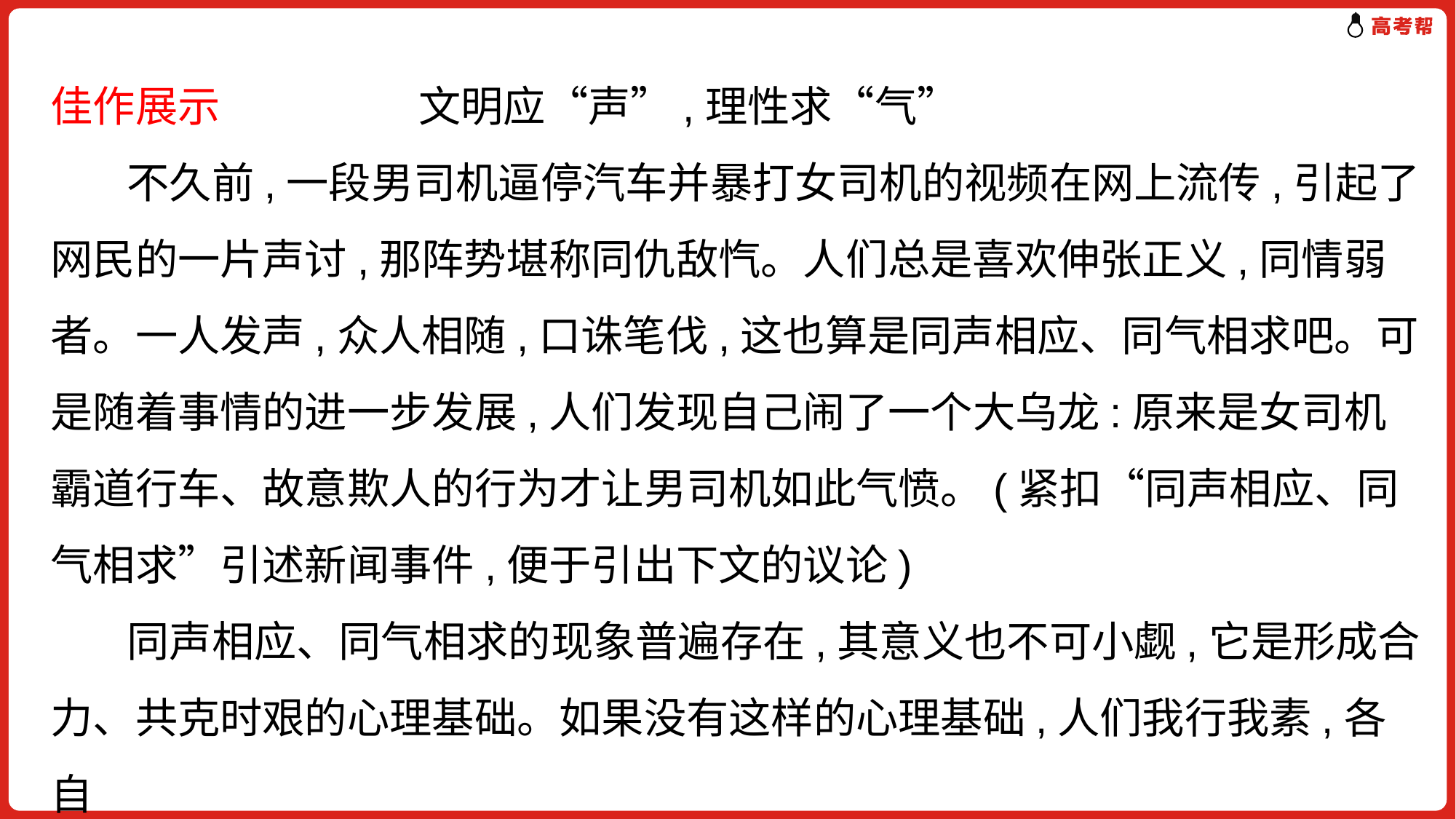

佳作展示                     文明应“声”,理性求“气”
       不久前,一段男司机逼停汽车并暴打女司机的视频在网上流传,引起了网民的一片声讨,那阵势堪称同仇敌忾。人们总是喜欢伸张正义,同情弱者。一人发声,众人相随,口诛笔伐,这也算是同声相应、同气相求吧。可是随着事情的进一步发展,人们发现自己闹了一个大乌龙:原来是女司机霸道行车、故意欺人的行为才让男司机如此气愤。(紧扣“同声相应、同气相求”引述新闻事件,便于引出下文的议论)
       同声相应、同气相求的现象普遍存在,其意义也不可小觑,它是形成合力、共克时艰的心理基础。如果没有这样的心理基础,人们我行我素,各自